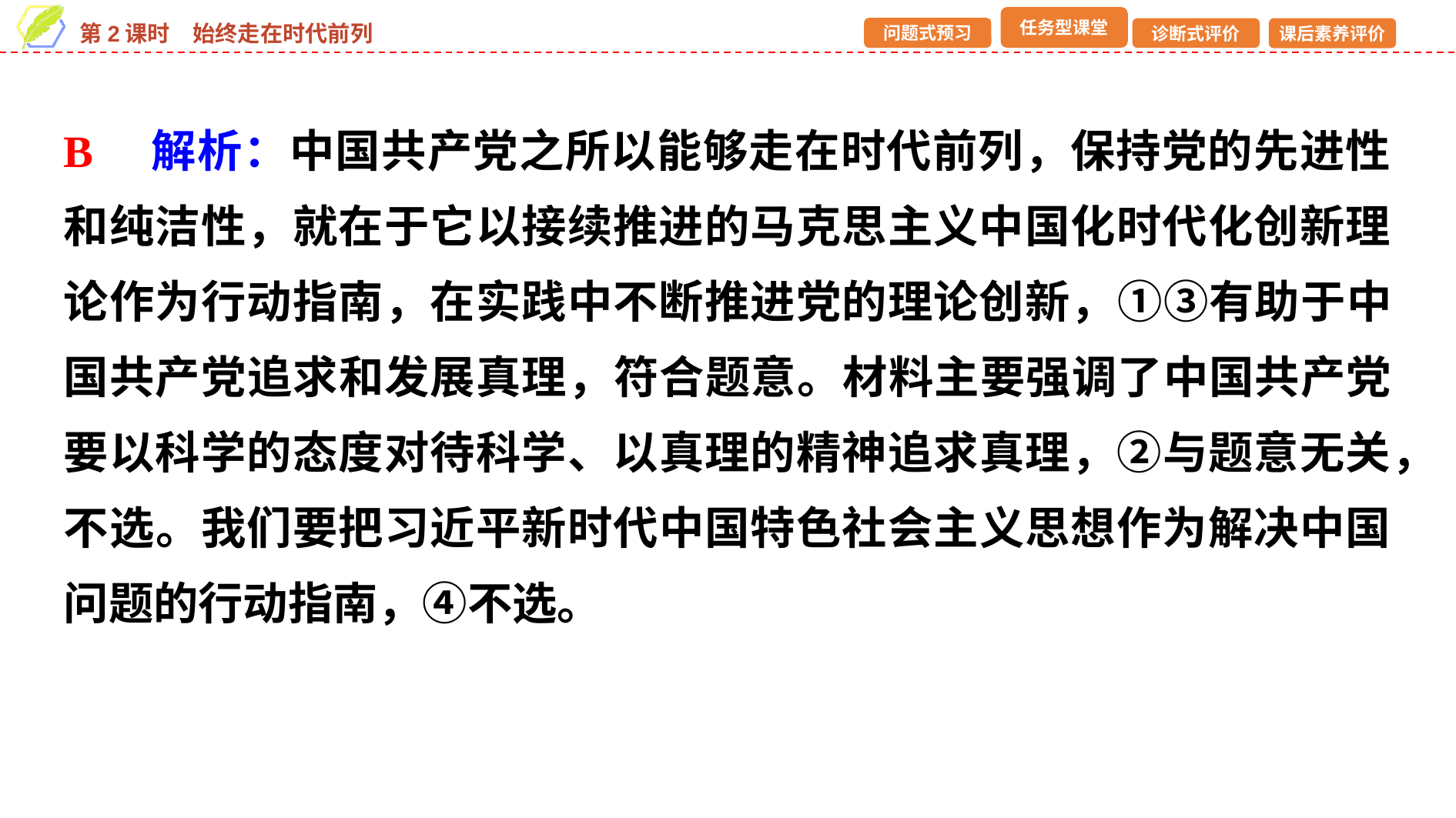

B　解析：中国共产党之所以能够走在时代前列，保持党的先进性和纯洁性，就在于它以接续推进的马克思主义中国化时代化创新理论作为行动指南，在实践中不断推进党的理论创新，①③有助于中国共产党追求和发展真理，符合题意。材料主要强调了中国共产党要以科学的态度对待科学、以真理的精神追求真理，②与题意无关，不选。我们要把习近平新时代中国特色社会主义思想作为解决中国问题的行动指南，④不选。